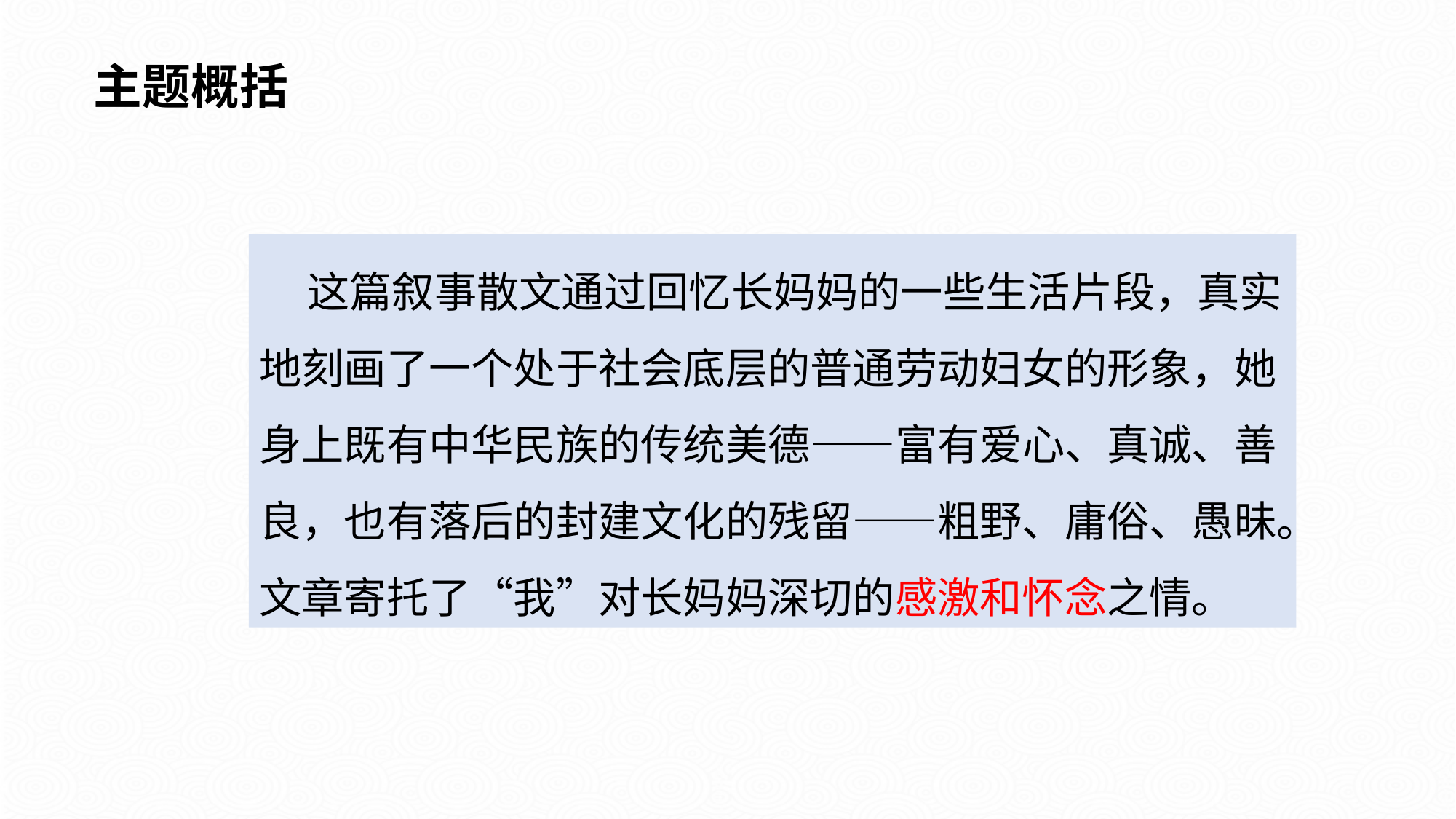

主题概括
    这篇叙事散文通过回忆长妈妈的一些生活片段，真实地刻画了一个处于社会底层的普通劳动妇女的形象，她身上既有中华民族的传统美德——富有爱心、真诚、善良，也有落后的封建文化的残留——粗野、庸俗、愚昧。文章寄托了“我”对长妈妈深切的感激和怀念之情。